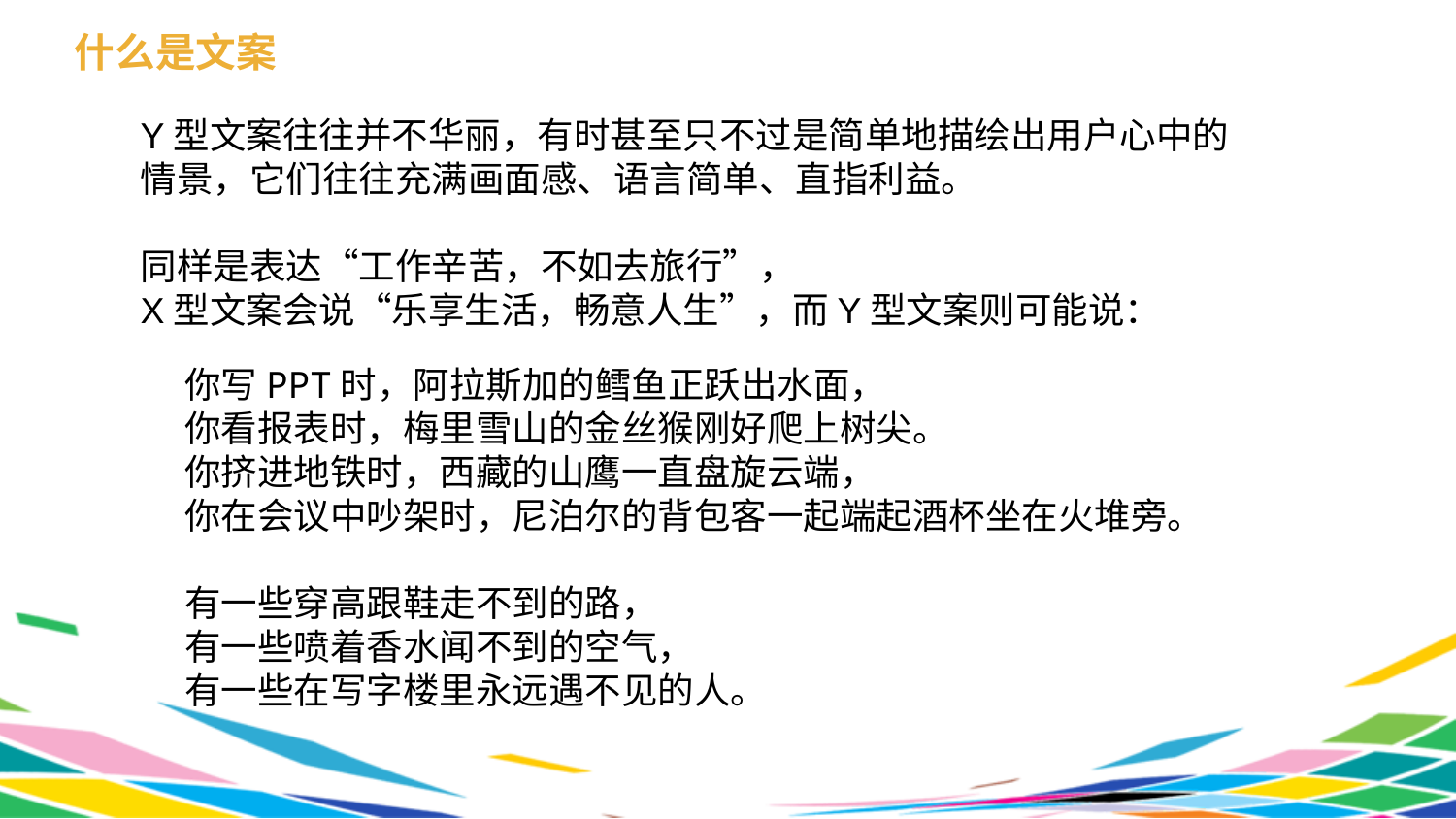

什么是文案
Y型文案往往并不华丽，有时甚至只不过是简单地描绘出用户心中的情景，它们往往充满画面感、语言简单、直指利益。

同样是表达“工作辛苦，不如去旅行”，
X型文案会说“乐享生活，畅意人生”，而Y型文案则可能说：
你写PPT时，阿拉斯加的鳕鱼正跃出水面，
你看报表时，梅里雪山的金丝猴刚好爬上树尖。
你挤进地铁时，西藏的山鹰一直盘旋云端，
你在会议中吵架时，尼泊尔的背包客一起端起酒杯坐在火堆旁。

有一些穿高跟鞋走不到的路，
有一些喷着香水闻不到的空气，
有一些在写字楼里永远遇不见的人。